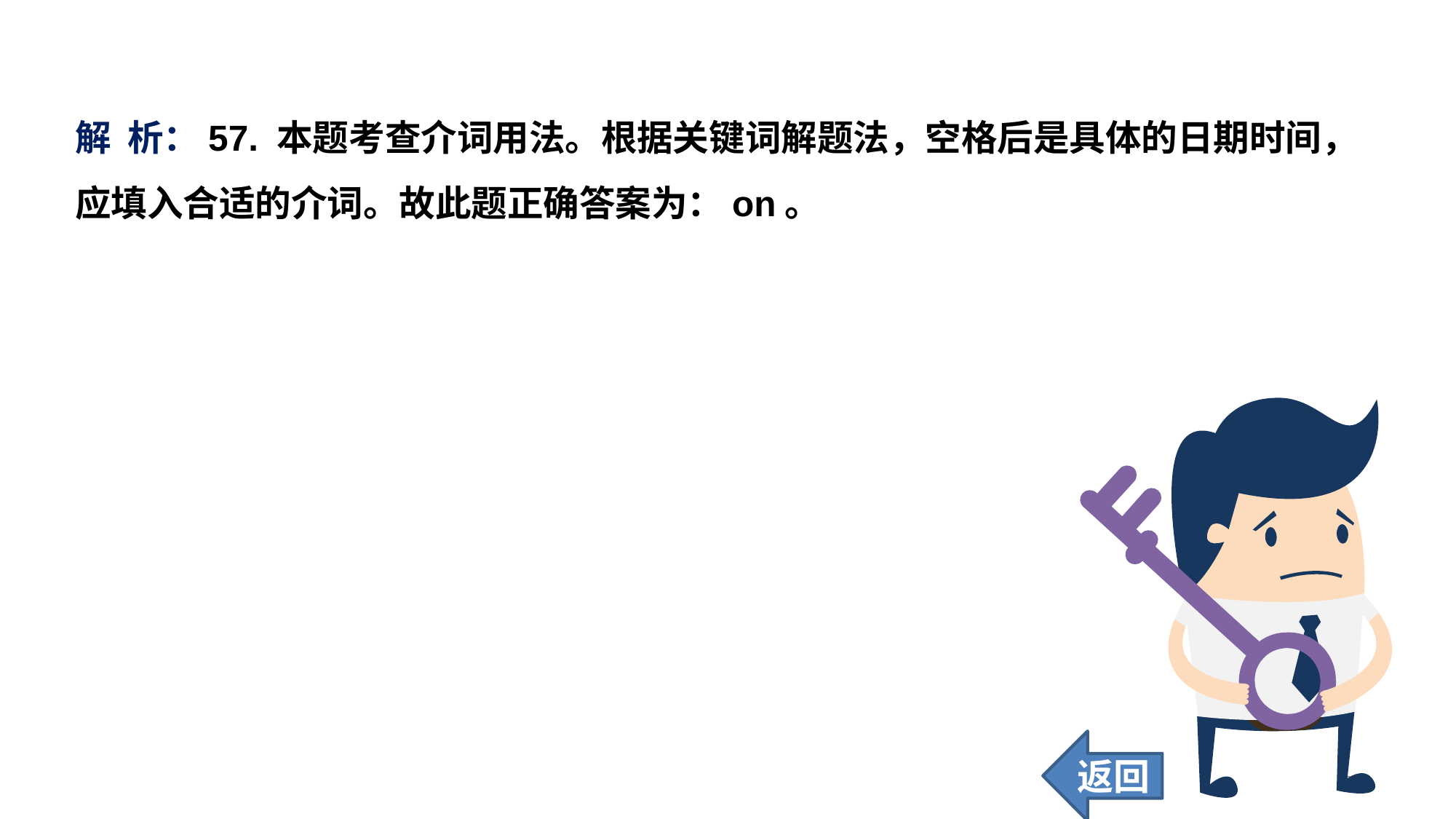

解  析：57. 本题考查介词用法。根据关键词解题法，空格后是具体的日期时间，应填入合适的介词。故此题正确答案为：on。

返回
245